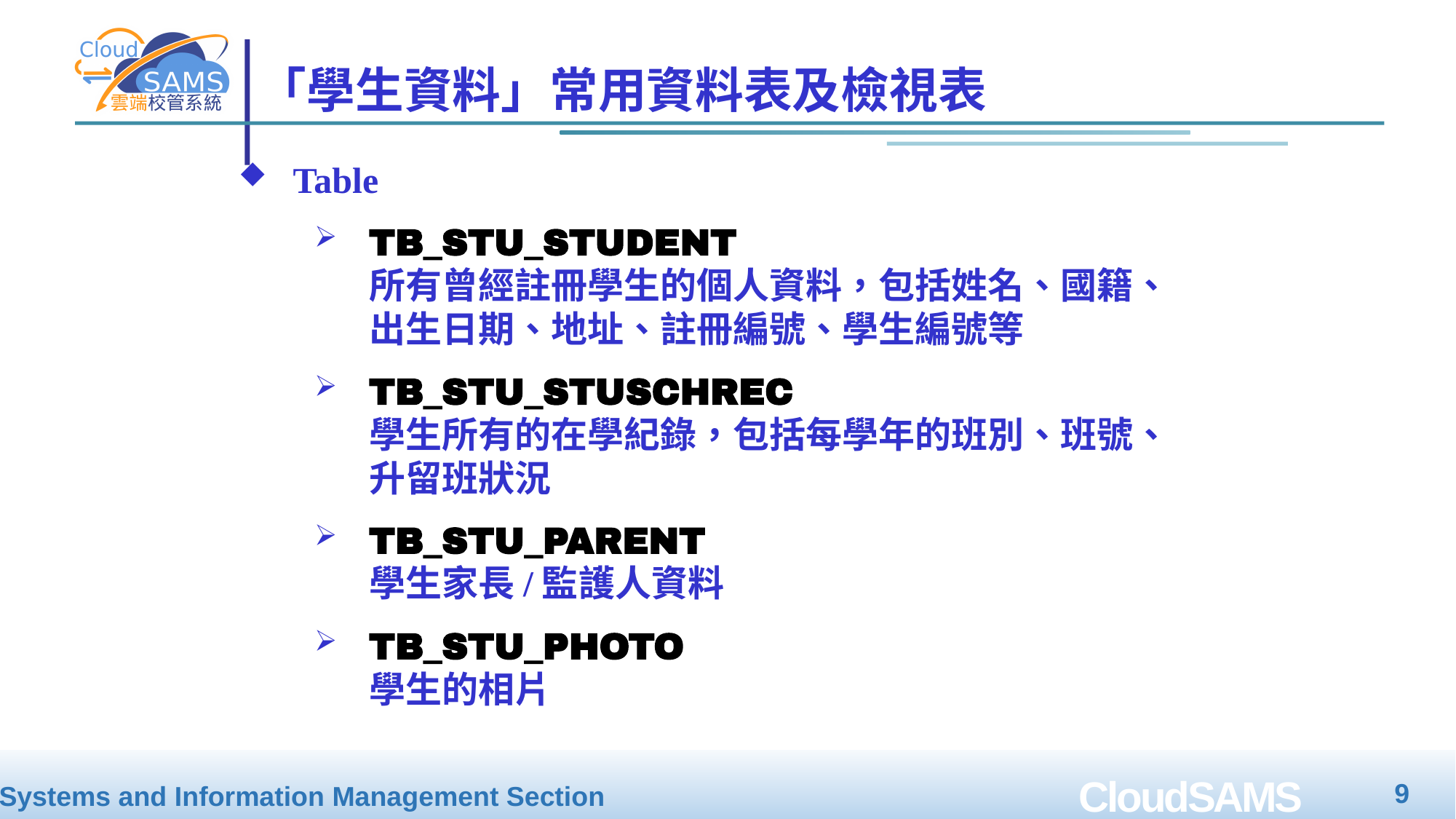

# 「學生資料」常用資料表及檢視表
Table
TB_STU_STUDENT
所有曾經註冊學生的個人資料，包括姓名、國籍、出生日期、地址、註冊編號、學生編號等
TB_STU_STUSCHREC
學生所有的在學紀錄，包括每學年的班別、班號、升留班狀況
TB_STU_PARENT
學生家長/監護人資料
TB_STU_PHOTO
學生的相片
9